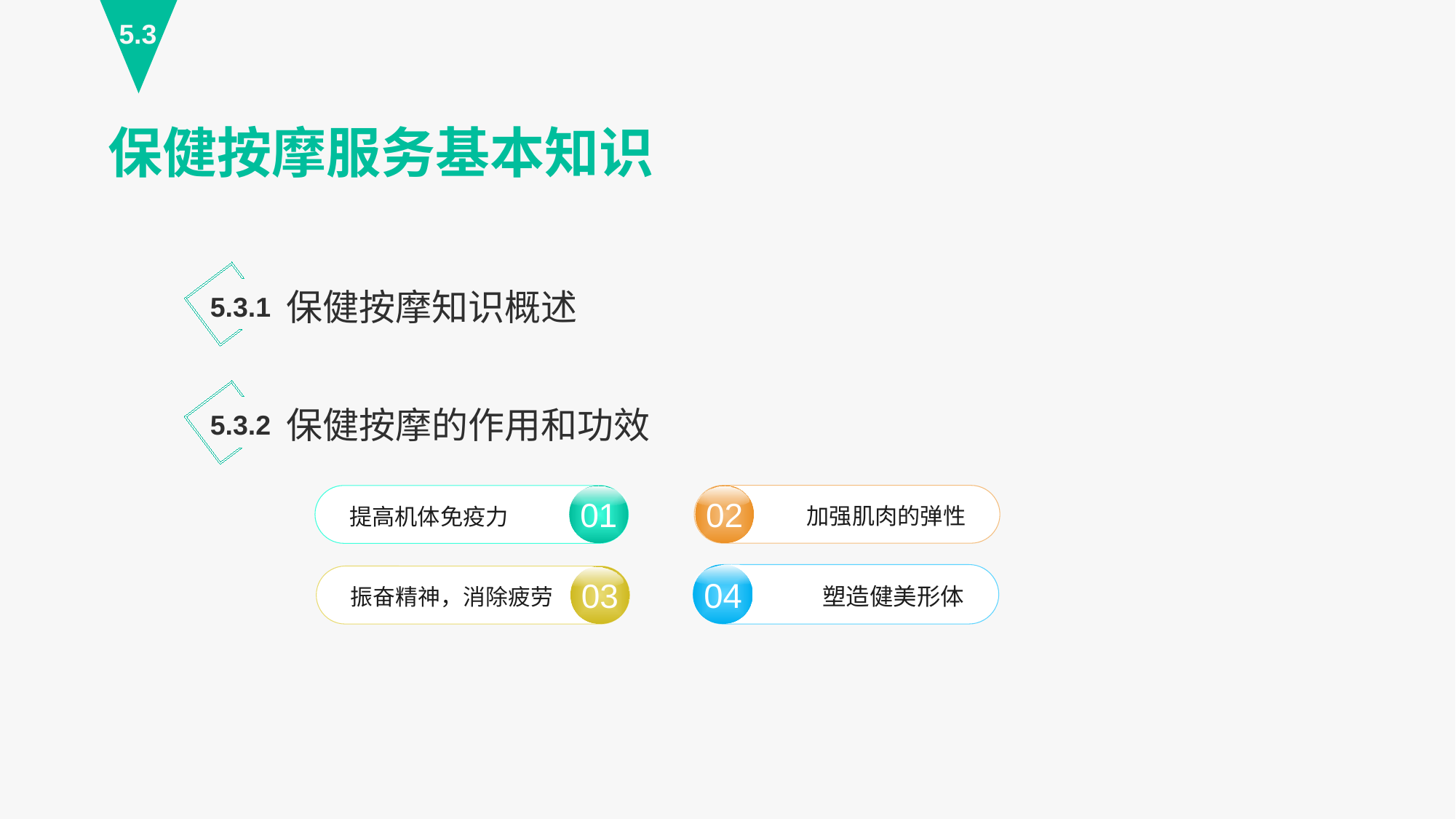

5.3
保健按摩服务基本知识

保健按摩知识概述
5.3.1

保健按摩的作用和功效
5.3.2

02
加强肌肉的弹性

01
提高机体免疫力

04
塑造健美形体

03
振奋精神，消除疲劳